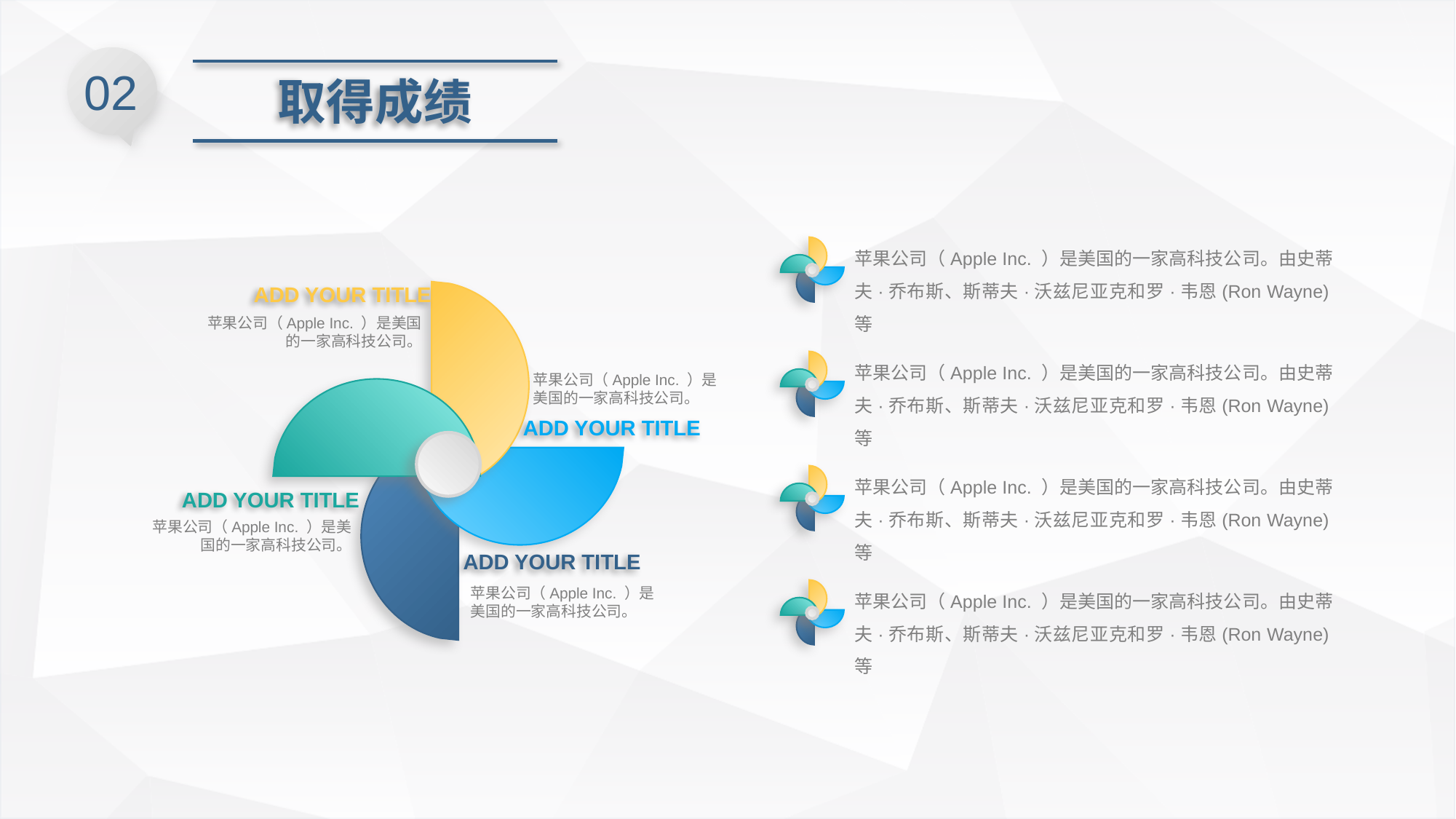

02
取得成绩
苹果公司（Apple Inc. ）是美国的一家高科技公司。由史蒂夫·乔布斯、斯蒂夫·沃兹尼亚克和罗·韦恩(Ron Wayne)等

ADD YOUR TITLE
苹果公司（Apple Inc. ）是美国的一家高科技公司。

苹果公司（Apple Inc. ）是美国的一家高科技公司。由史蒂夫·乔布斯、斯蒂夫·沃兹尼亚克和罗·韦恩(Ron Wayne)等

苹果公司（Apple Inc. ）是美国的一家高科技公司。
ADD YOUR TITLE
苹果公司（Apple Inc. ）是美国的一家高科技公司。由史蒂夫·乔布斯、斯蒂夫·沃兹尼亚克和罗·韦恩(Ron Wayne)等

ADD YOUR TITLE
苹果公司（Apple Inc. ）是美国的一家高科技公司。
ADD YOUR TITLE
苹果公司（Apple Inc. ）是美国的一家高科技公司。
苹果公司（Apple Inc. ）是美国的一家高科技公司。由史蒂夫·乔布斯、斯蒂夫·沃兹尼亚克和罗·韦恩(Ron Wayne)等